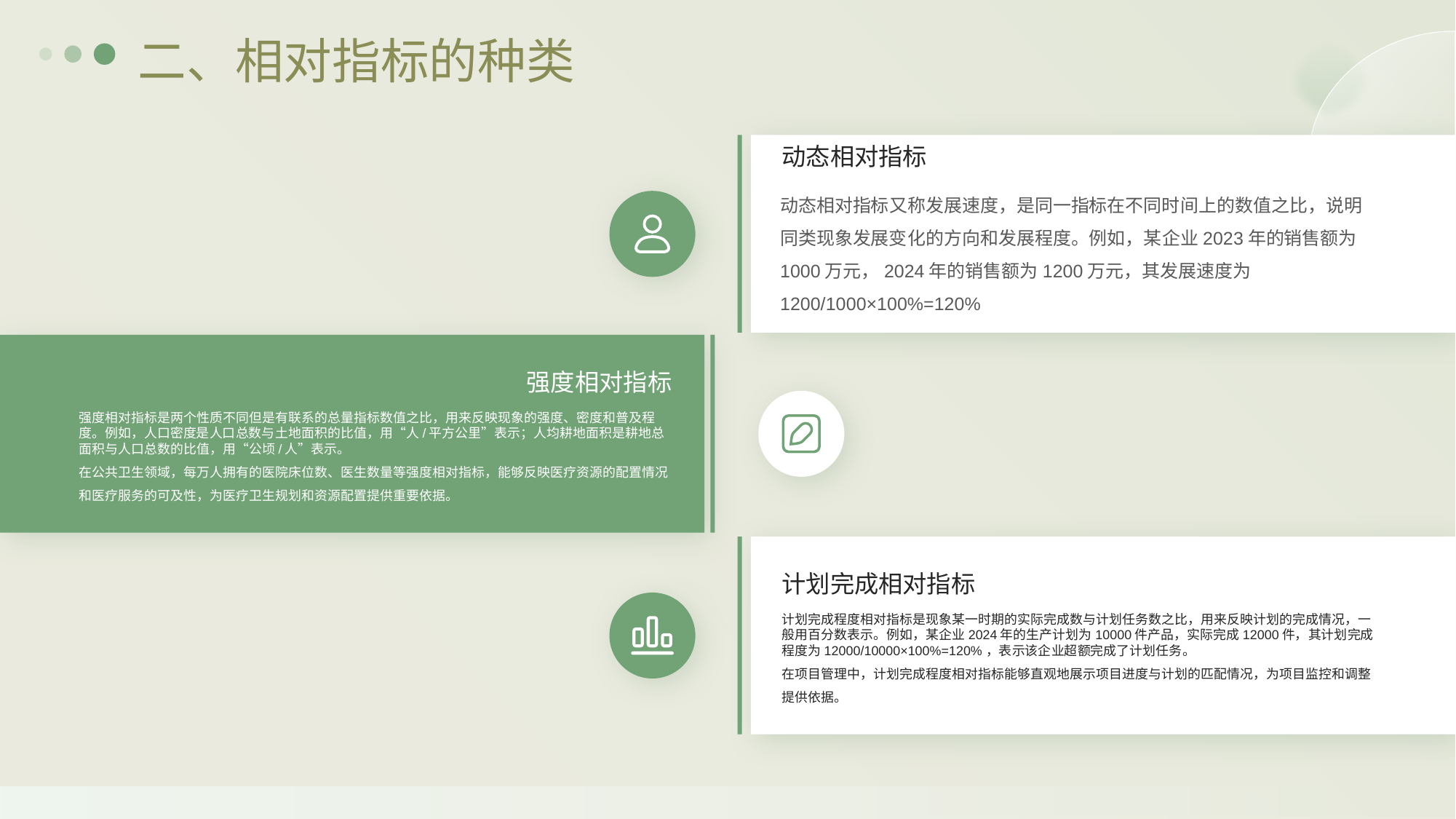

二、相对指标的种类

动态相对指标
动态相对指标又称发展速度，是同一指标在不同时间上的数值之比，说明同类现象发展变化的方向和发展程度。例如，某企业2023年的销售额为1000万元，2024年的销售额为1200万元，其发展速度为1200/1000×100%=120%

强度相对指标

强度相对指标是两个性质不同但是有联系的总量指标数值之比，用来反映现象的强度、密度和普及程度。例如，人口密度是人口总数与土地面积的比值，用“人/平方公里”表示；人均耕地面积是耕地总面积与人口总数的比值，用“公顷/人”表示。
在公共卫生领域，每万人拥有的医院床位数、医生数量等强度相对指标，能够反映医疗资源的配置情况和医疗服务的可及性，为医疗卫生规划和资源配置提供重要依据。

计划完成相对指标

计划完成程度相对指标是现象某一时期的实际完成数与计划任务数之比，用来反映计划的完成情况，一般用百分数表示。例如，某企业2024年的生产计划为10000件产品，实际完成12000件，其计划完成程度为12000/10000×100%=120%，表示该企业超额完成了计划任务。
在项目管理中，计划完成程度相对指标能够直观地展示项目进度与计划的匹配情况，为项目监控和调整提供依据。